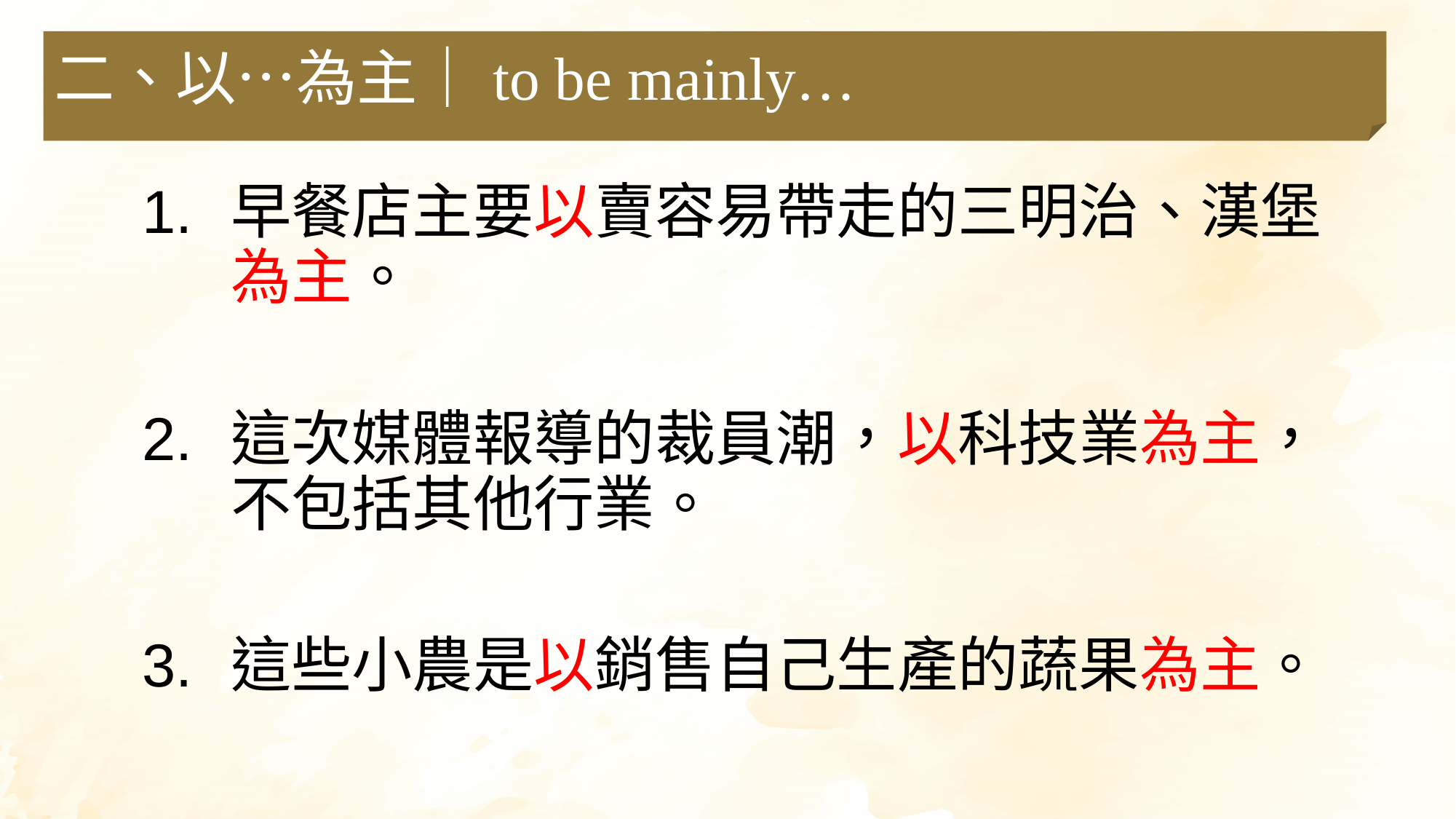

二、以…為主｜to be mainly…
早餐店主要以賣容易帶走的三明治、漢堡為主。

這次媒體報導的裁員潮，以科技業為主，不包括其他行業。

這些小農是以銷售自己生產的蔬果為主。